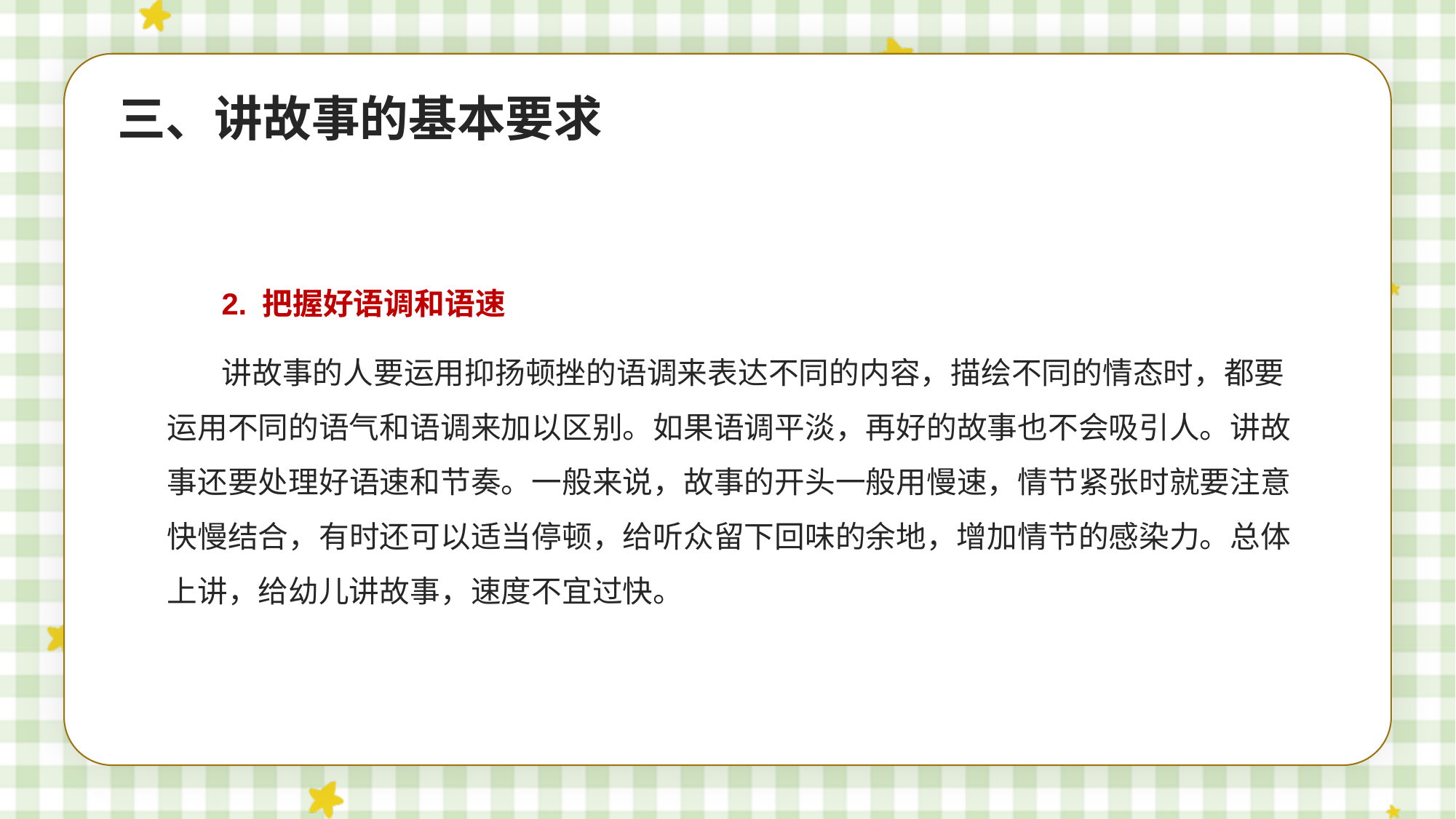

三、讲故事的基本要求
2. 把握好语调和语速
讲故事的人要运用抑扬顿挫的语调来表达不同的内容，描绘不同的情态时，都要运用不同的语气和语调来加以区别。如果语调平淡，再好的故事也不会吸引人。讲故事还要处理好语速和节奏。一般来说，故事的开头一般用慢速，情节紧张时就要注意快慢结合，有时还可以适当停顿，给听众留下回味的余地，增加情节的感染力。总体上讲，给幼儿讲故事，速度不宜过快。